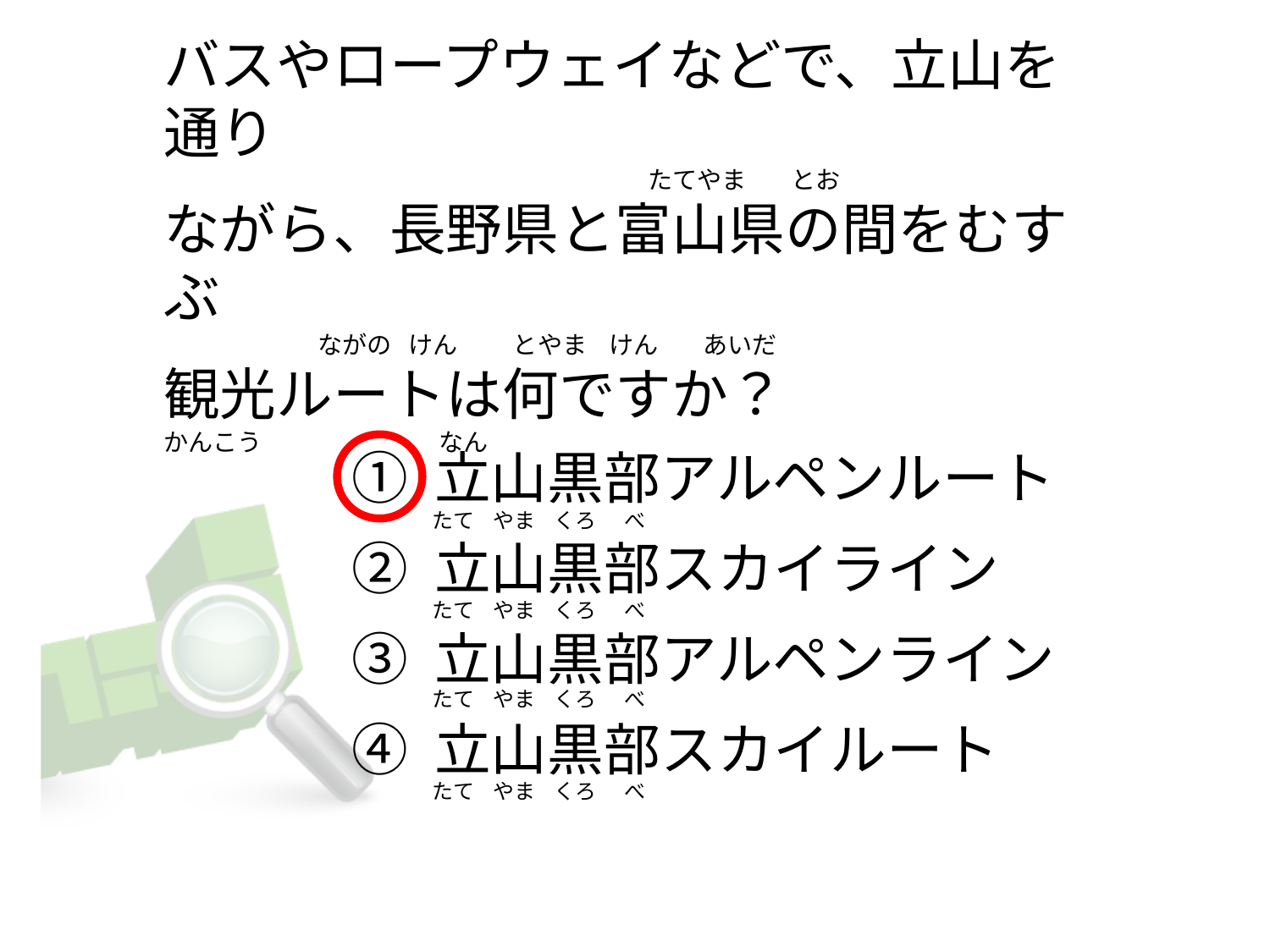

# バスやロープウェイなどで、立山を通り                                                                                         たてやま        とお ながら、長野県と富山県の間をむすぶ                             ながの   けん          とやま    けん        あいだ 観光ルートは何ですか？ かんこう                                なん

① 立山黒部アルペンルート
② 立山黒部スカイライン
③ 立山黒部アルペンライン
④ 立山黒部スカイルート
たて    やま    くろ      べ
たて    やま    くろ      べ
たて    やま    くろ      べ
たて    やま    くろ      べ